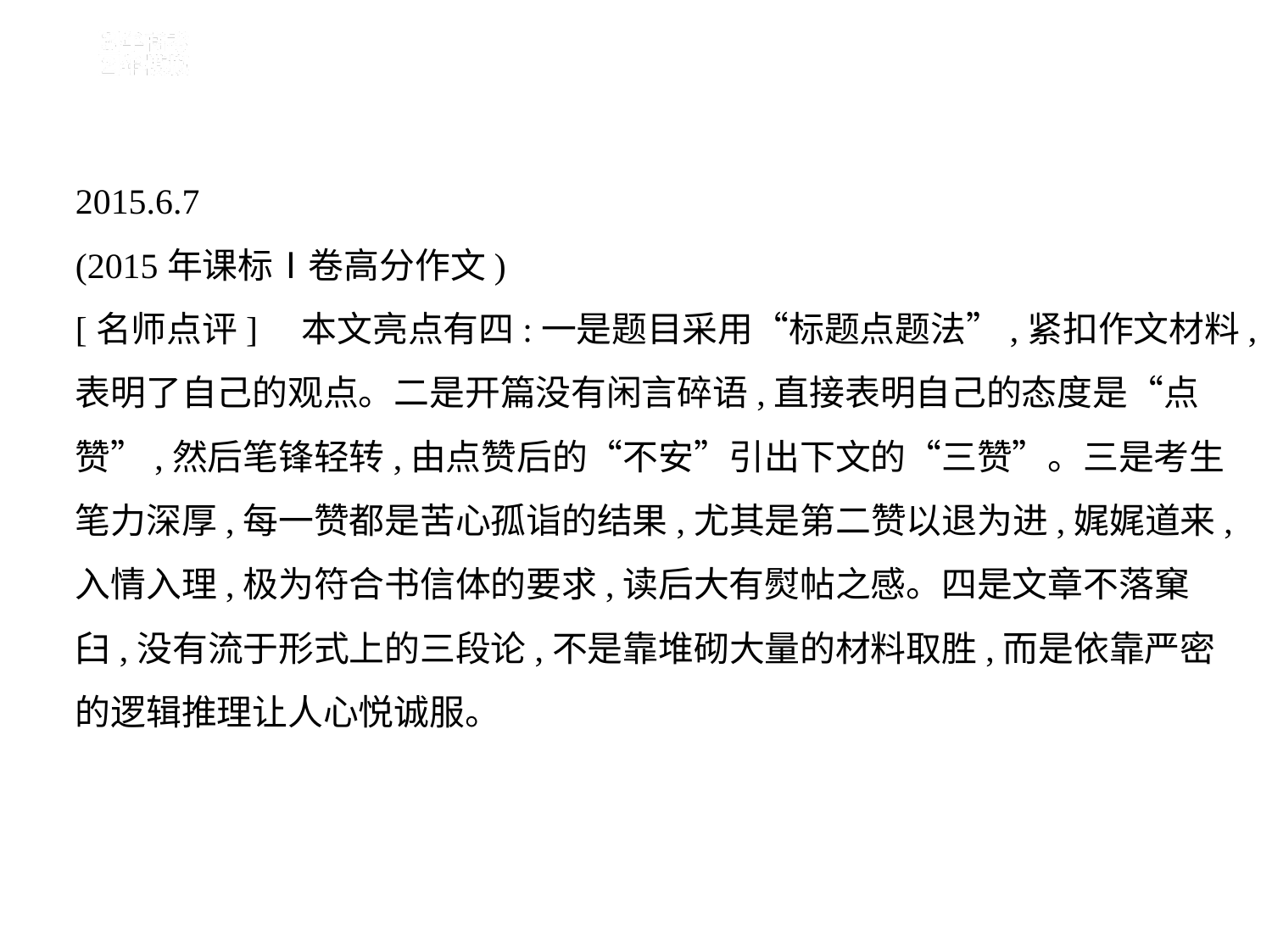

2015.6.7
(2015年课标Ⅰ卷高分作文)
[名师点评]　本文亮点有四:一是题目采用“标题点题法”,紧扣作文材料,
表明了自己的观点。二是开篇没有闲言碎语,直接表明自己的态度是“点
赞”,然后笔锋轻转,由点赞后的“不安”引出下文的“三赞”。三是考生
笔力深厚,每一赞都是苦心孤诣的结果,尤其是第二赞以退为进,娓娓道来,
入情入理,极为符合书信体的要求,读后大有熨帖之感。四是文章不落窠
臼,没有流于形式上的三段论,不是靠堆砌大量的材料取胜,而是依靠严密
的逻辑推理让人心悦诚服。